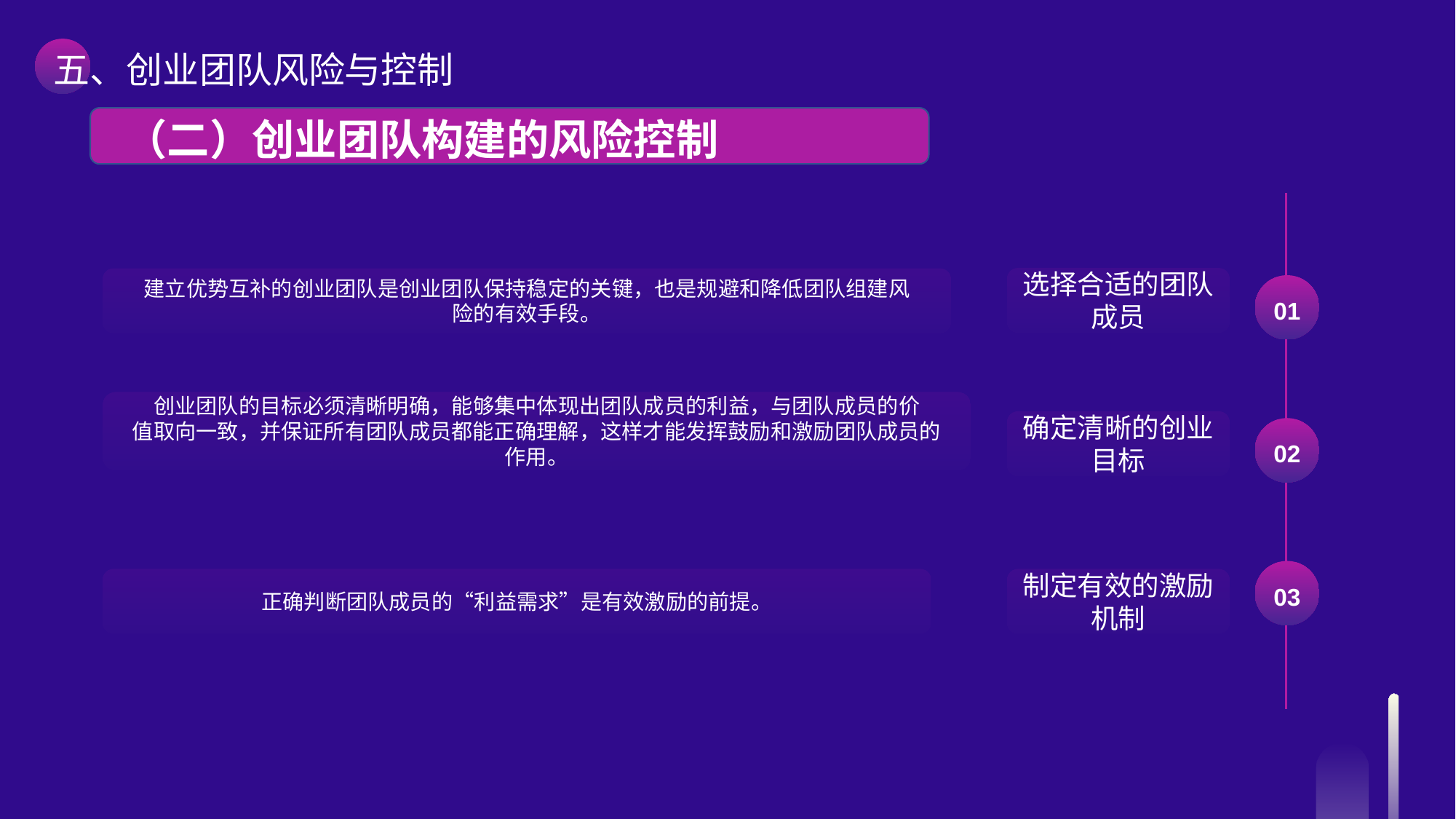

五、创业团队风险与控制

 （二）创业团队构建的风险控制
选择合适的团队成员
01
确定清晰的创业目标
02
03
制定有效的激励机制
建立优势互补的创业团队是创业团队保持稳定的关键，也是规避和降低团队组建风
险的有效手段。
创业团队的目标必须清晰明确，能够集中体现出团队成员的利益，与团队成员的价
值取向一致，并保证所有团队成员都能正确理解，这样才能发挥鼓励和激励团队成员的
作用。
正确判断团队成员的“利益需求”是有效激励的前提。